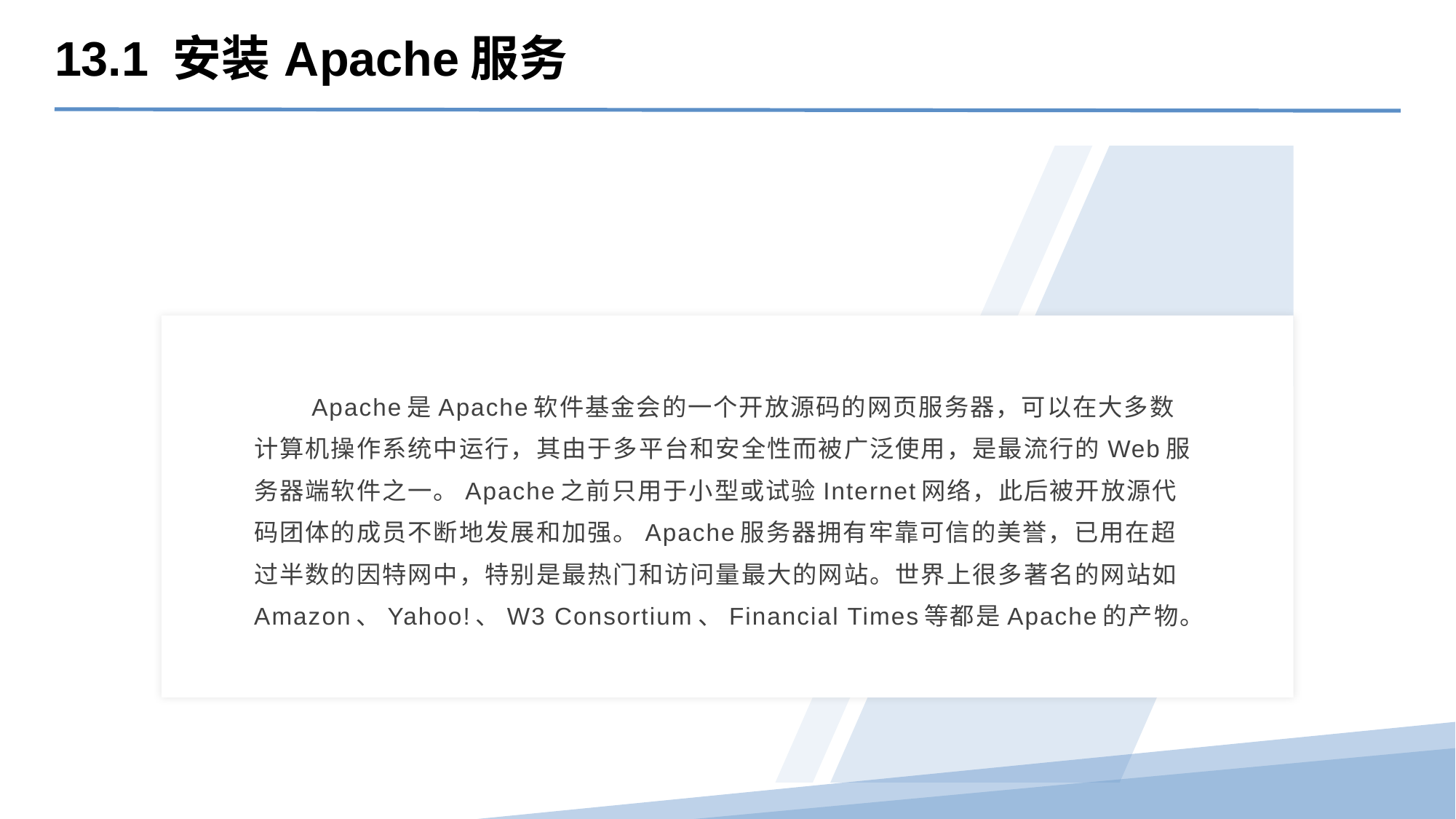

13.1 安装Apache服务

       Apache是Apache软件基金会的一个开放源码的网页服务器，可以在大多数计算机操作系统中运行，其由于多平台和安全性而被广泛使用，是最流行的Web服务器端软件之一。Apache之前只用于小型或试验Internet网络，此后被开放源代码团体的成员不断地发展和加强。Apache服务器拥有牢靠可信的美誉，已用在超过半数的因特网中，特别是最热门和访问量最大的网站。世界上很多著名的网站如Amazon、Yahoo!、W3 Consortium、Financial Times等都是Apache的产物。